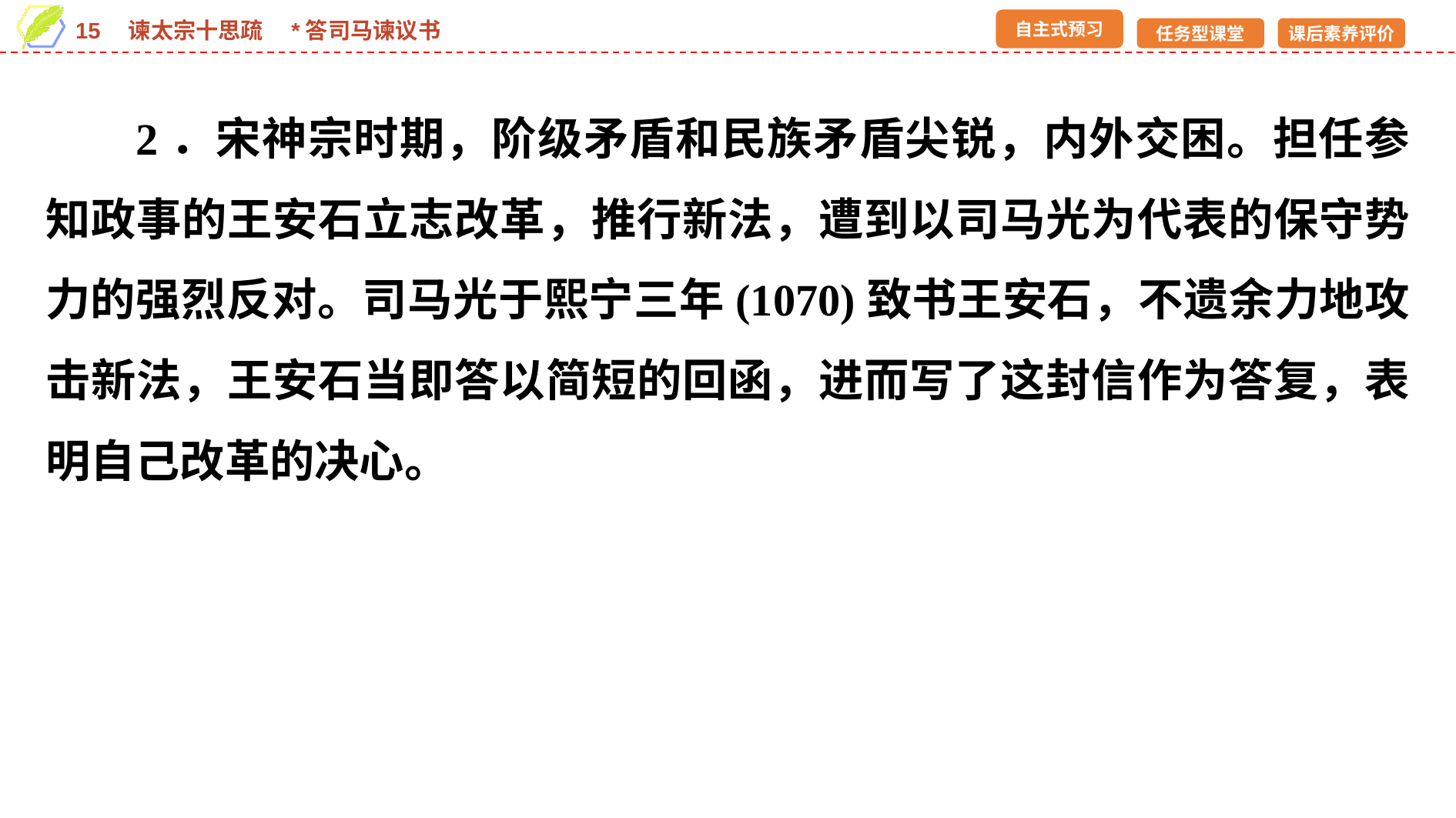

2．宋神宗时期，阶级矛盾和民族矛盾尖锐，内外交困。担任参知政事的王安石立志改革，推行新法，遭到以司马光为代表的保守势力的强烈反对。司马光于熙宁三年(1070)致书王安石，不遗余力地攻击新法，王安石当即答以简短的回函，进而写了这封信作为答复，表明自己改革的决心。